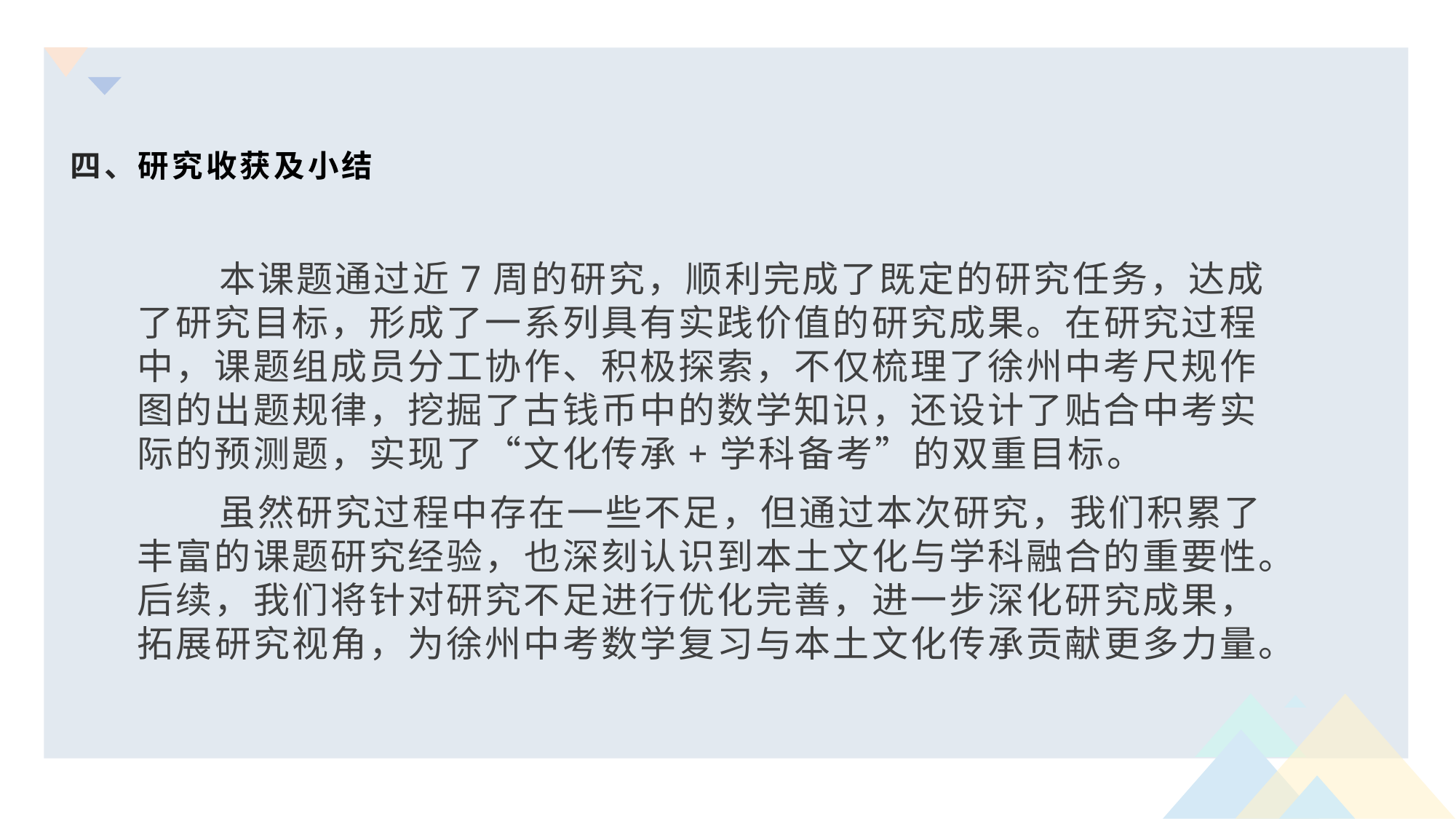

# 四、研究收获及小结

       本课题通过近7周的研究，顺利完成了既定的研究任务，达成了研究目标，形成了一系列具有实践价值的研究成果。在研究过程中，课题组成员分工协作、积极探索，不仅梳理了徐州中考尺规作图的出题规律，挖掘了古钱币中的数学知识，还设计了贴合中考实际的预测题，实现了“文化传承+学科备考”的双重目标。
       虽然研究过程中存在一些不足，但通过本次研究，我们积累了丰富的课题研究经验，也深刻认识到本土文化与学科融合的重要性。后续，我们将针对研究不足进行优化完善，进一步深化研究成果，拓展研究视角，为徐州中考数学复习与本土文化传承贡献更多力量。